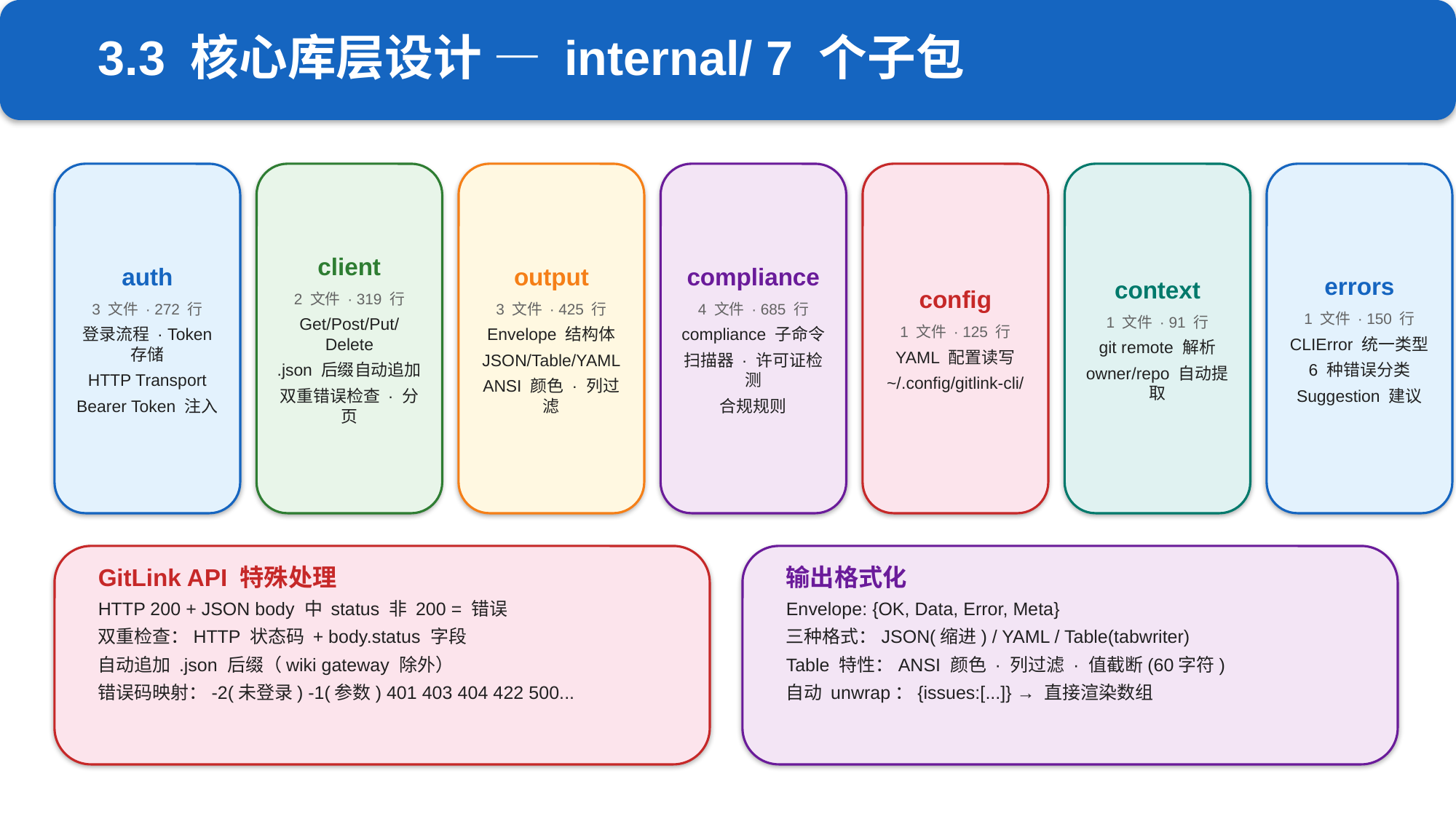

3.3 核心库层设计 — internal/ 7 个子包
auth
3 文件 · 272 行
登录流程 · Token 存储
HTTP Transport
Bearer Token 注入
client
2 文件 · 319 行
Get/Post/Put/Delete
.json 后缀自动追加
双重错误检查 · 分页
output
3 文件 · 425 行
Envelope 结构体
JSON/Table/YAML
ANSI 颜色 · 列过滤
compliance
4 文件 · 685 行
compliance 子命令
扫描器 · 许可证检测
合规规则
config
1 文件 · 125 行
YAML 配置读写
~/.config/gitlink-cli/
context
1 文件 · 91 行
git remote 解析
owner/repo 自动提取
errors
1 文件 · 150 行
CLIError 统一类型
6 种错误分类
Suggestion 建议

GitLink API 特殊处理
HTTP 200 + JSON body 中 status 非 200 = 错误
双重检查：HTTP 状态码 + body.status 字段
自动追加 .json 后缀（wiki gateway 除外）
错误码映射：-2(未登录) -1(参数) 401 403 404 422 500...
输出格式化
Envelope: {OK, Data, Error, Meta}
三种格式：JSON(缩进) / YAML / Table(tabwriter)
Table 特性：ANSI 颜色 · 列过滤 · 值截断(60字符)
自动 unwrap：{issues:[...]} → 直接渲染数组